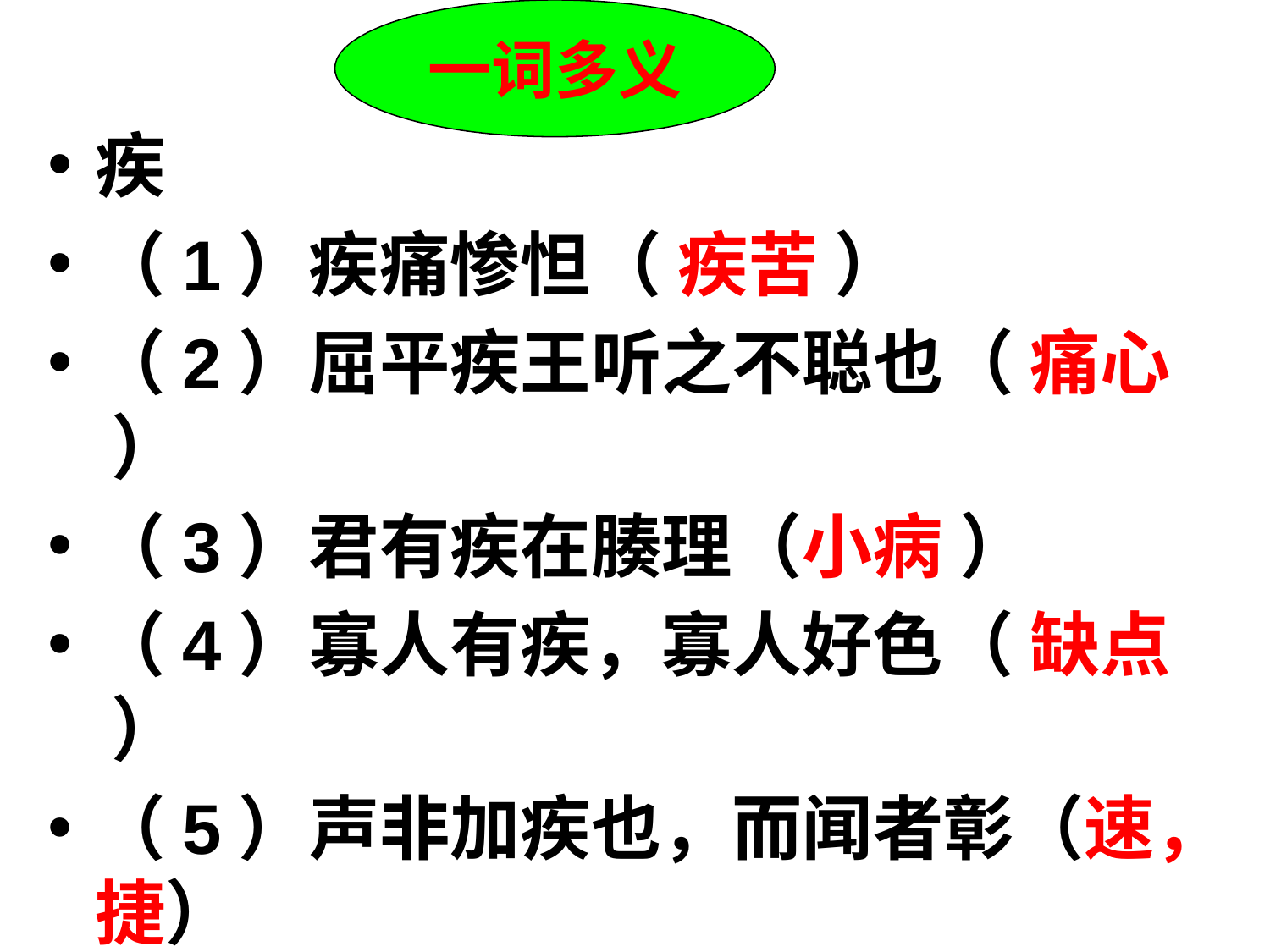

一词多义

疾
（1）疾痛惨怛（ 疾苦 ）
（2）屈平疾王听之不聪也（ 痛心 ）
（3）君有疾在腠理（小病 ）
（4）寡人有疾，寡人好色（ 缺点 ）
（5）声非加疾也，而闻者彰（速，捷）